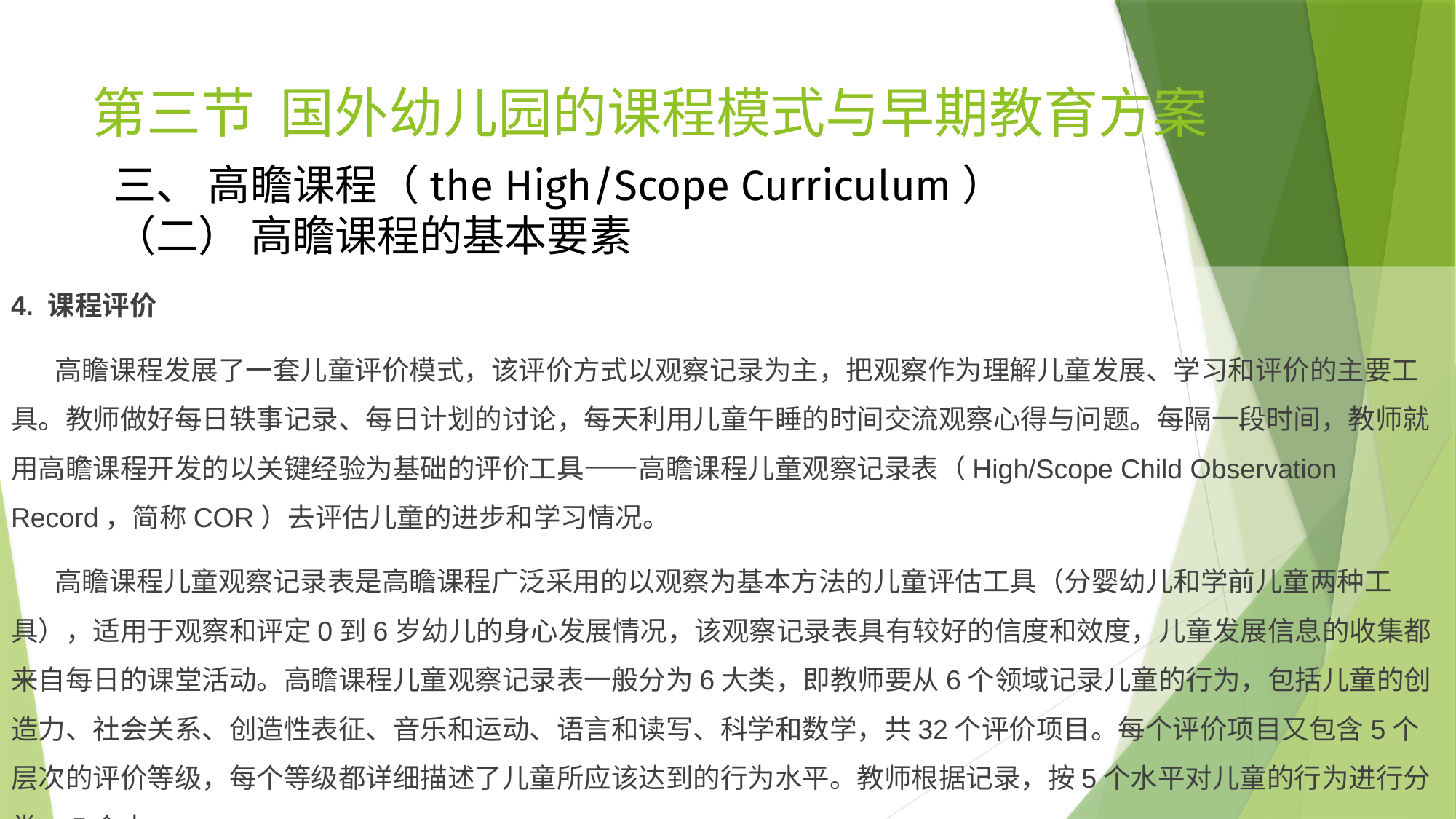

# 第三节  国外幼儿园的课程模式与早期教育方案
三、 高瞻课程（the High/Scope Curriculum）
（二） 高瞻课程的基本要素
4. 课程评价
      高瞻课程发展了一套儿童评价模式，该评价方式以观察记录为主，把观察作为理解儿童发展、学习和评价的主要工具。教师做好每日轶事记录、每日计划的讨论，每天利用儿童午睡的时间交流观察心得与问题。每隔一段时间，教师就用高瞻课程开发的以关键经验为基础的评价工具——高瞻课程儿童观察记录表（High/Scope Child Observation Record，简称COR）去评估儿童的进步和学习情况。
      高瞻课程儿童观察记录表是高瞻课程广泛采用的以观察为基本方法的儿童评估工具（分婴幼儿和学前儿童两种工具），适用于观察和评定0到6岁幼儿的身心发展情况，该观察记录表具有较好的信度和效度，儿童发展信息的收集都来自每日的课堂活动。高瞻课程儿童观察记录表一般分为6大类，即教师要从6个领域记录儿童的行为，包括儿童的创造力、社会关系、创造性表征、音乐和运动、语言和读写、科学和数学，共32个评价项目。每个评价项目又包含5个层次的评价等级，每个等级都详细描述了儿童所应该达到的行为水平。教师根据记录，按5个水平对儿童的行为进行分类，5个水